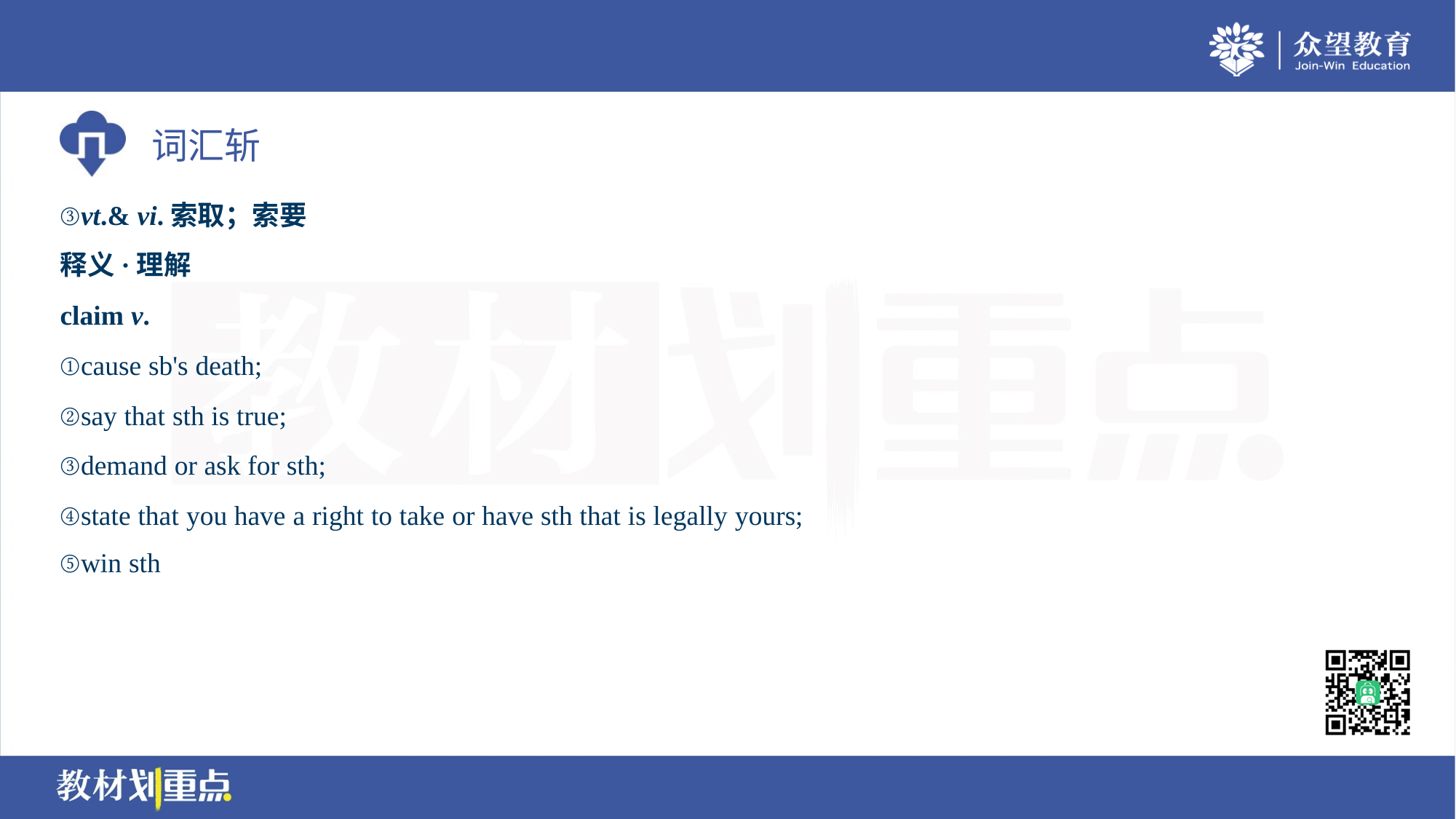

③vt.& vi.索取；索要
释义·理解
claim v.
①cause sb's death;
②say that sth is true;
③demand or ask for sth;
④state that you have a right to take or have sth that is legally yours;
⑤win sth